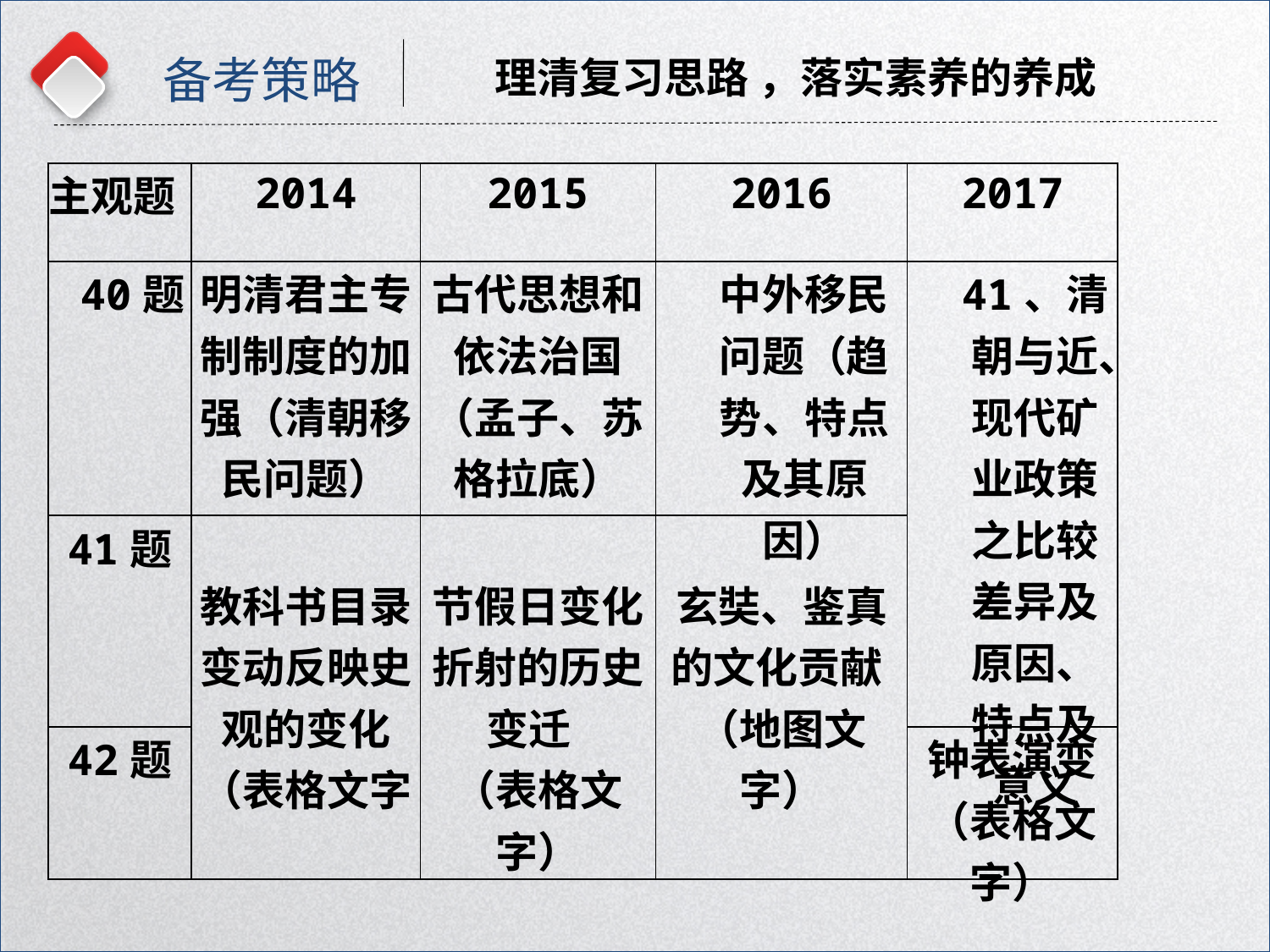

备考策略
理清复习思路 ，落实素养的养成

| 主观题 | 2014 | 2015 | 2016 | 2017 |
| --- | --- | --- | --- | --- |
| 40题 | 明清君主专制制度的加强（清朝移民问题） | 古代思想和依法治国 （孟子、苏格拉底） | 中外移民问题（趋势、特点及其原因） | 41、清朝与近、现代矿业政策之比较差异及原因、特点及意义 |
| 41题 | 教科书目录变动反映史观的变化（表格文字 | 节假日变化折射的历史变迁 （表格文字） | 玄奘、鉴真的文化贡献 （地图文字） |  |
| 42题 |  |  |  | 钟表演变 （表格文字） |